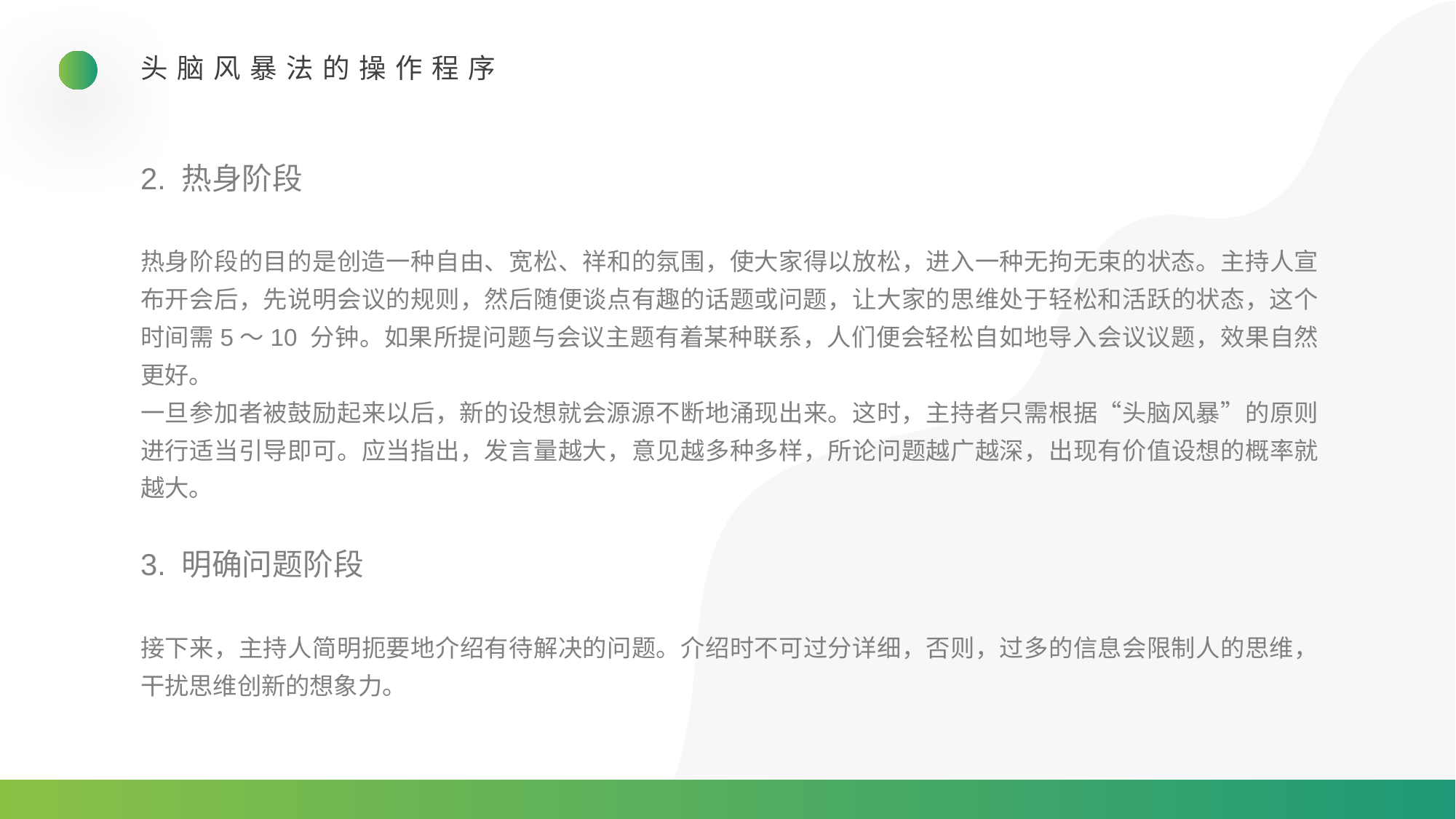

头脑风暴法的操作程序
2. 热身阶段
热身阶段的目的是创造一种自由、宽松、祥和的氛围，使大家得以放松，进入一种无拘无束的状态。主持人宣布开会后，先说明会议的规则，然后随便谈点有趣的话题或问题，让大家的思维处于轻松和活跃的状态，这个时间需5～10 分钟。如果所提问题与会议主题有着某种联系，人们便会轻松自如地导入会议议题，效果自然更好。
一旦参加者被鼓励起来以后，新的设想就会源源不断地涌现出来。这时，主持者只需根据“头脑风暴”的原则进行适当引导即可。应当指出，发言量越大，意见越多种多样，所论问题越广越深，出现有价值设想的概率就越大。
3. 明确问题阶段
接下来，主持人简明扼要地介绍有待解决的问题。介绍时不可过分详细，否则，过多的信息会限制人的思维，干扰思维创新的想象力。